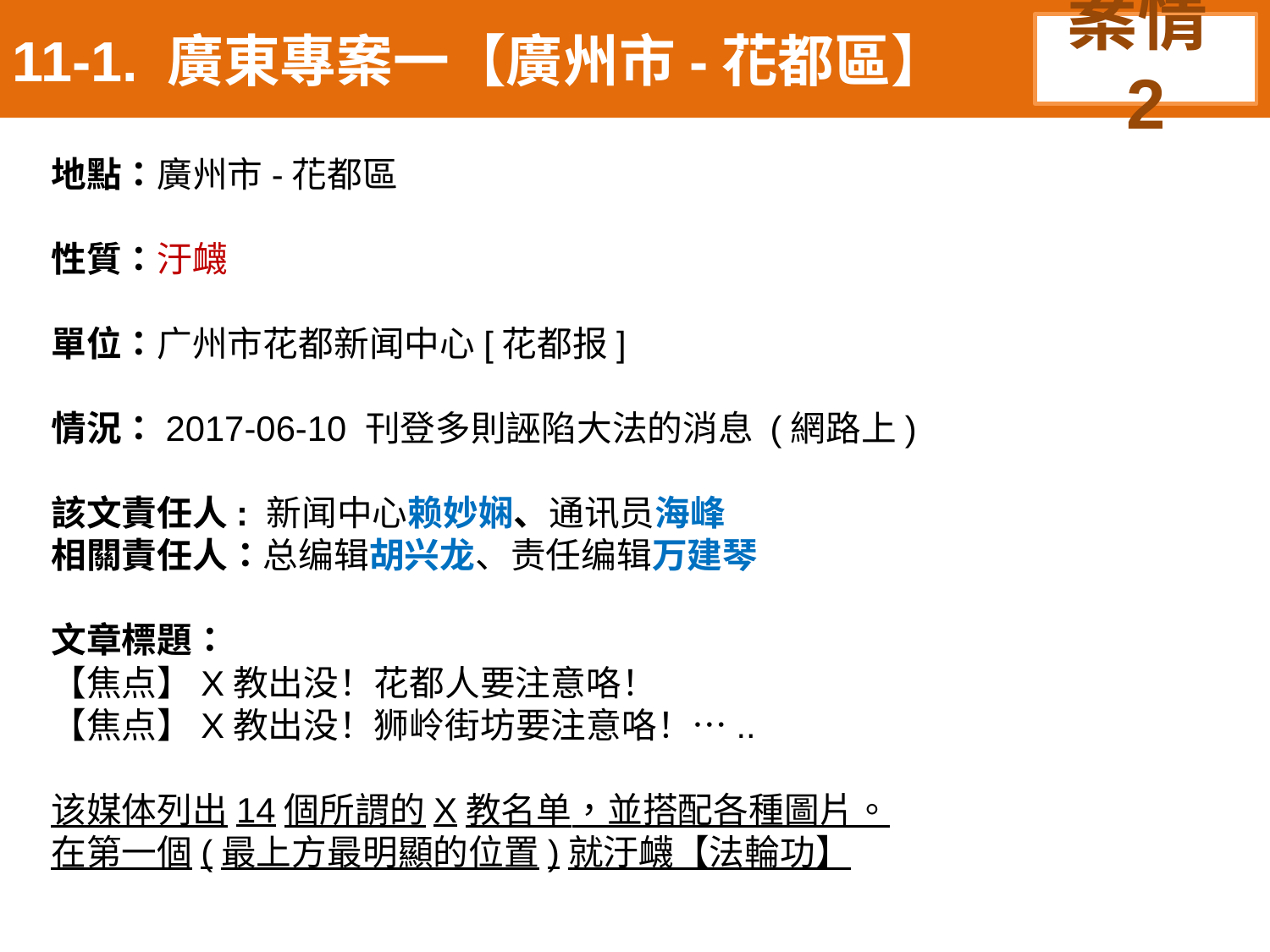

11-1. 廣東專案一【廣州市-花都區】
案情2

地點：廣州市-花都區

性質：汙衊

單位：广州市花都新闻中心[花都报]

情況：2017-06-10 刊登多則誣陷大法的消息 (網路上)

該文責任人: 新闻中心赖妙娴、通讯员海峰
相關責任人：总编辑胡兴龙、责任编辑万建琴

文章標題：
【焦点】X教出没！花都人要注意咯！
【焦点】X教出没！狮岭街坊要注意咯！…..

该媒体列出14個所謂的X教名单，並搭配各種圖片。
在第一個(最上方最明顯的位置)就汙衊【法輪功】